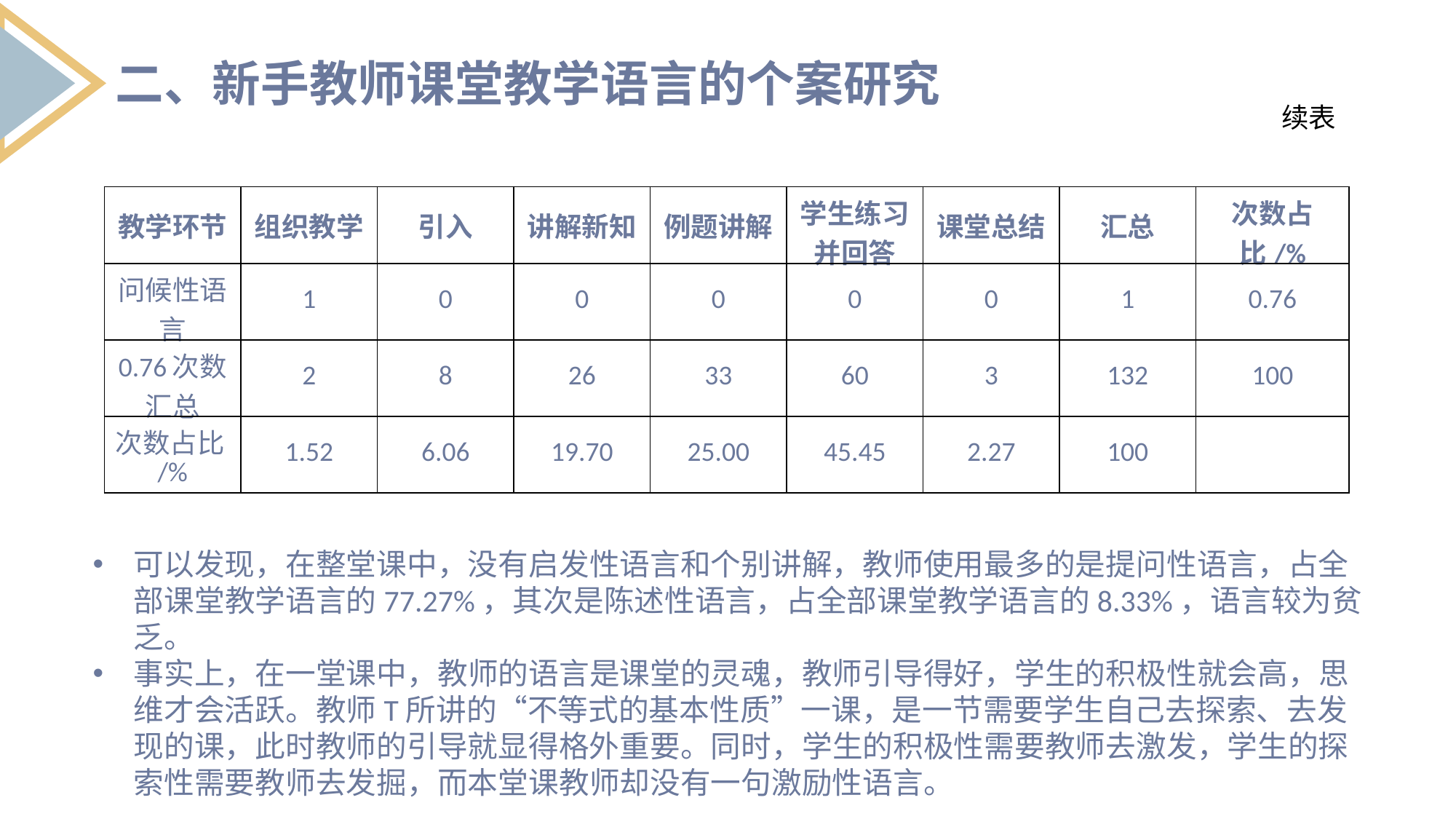

二、新手教师课堂教学语言的个案研究
续表
| 教学环节 | 组织教学 | 引入 | 讲解新知 | 例题讲解 | 学生练习并回答 | 课堂总结 | 汇总 | 次数占比/% |
| --- | --- | --- | --- | --- | --- | --- | --- | --- |
| 问候性语言 | 1 | 0 | 0 | 0 | 0 | 0 | 1 | 0.76 |
| 0.76次数汇总 | 2 | 8 | 26 | 33 | 60 | 3 | 132 | 100 |
| 次数占比/% | 1.52 | 6.06 | 19.70 | 25.00 | 45.45 | 2.27 | 100 |  |
可以发现，在整堂课中，没有启发性语言和个别讲解，教师使用最多的是提问性语言，占全部课堂教学语言的77.27%，其次是陈述性语言，占全部课堂教学语言的8.33%，语言较为贫乏。
事实上，在一堂课中，教师的语言是课堂的灵魂，教师引导得好，学生的积极性就会高，思维才会活跃。教师T所讲的“不等式的基本性质”一课，是一节需要学生自己去探索、去发现的课，此时教师的引导就显得格外重要。同时，学生的积极性需要教师去激发，学生的探索性需要教师去发掘，而本堂课教师却没有一句激励性语言。